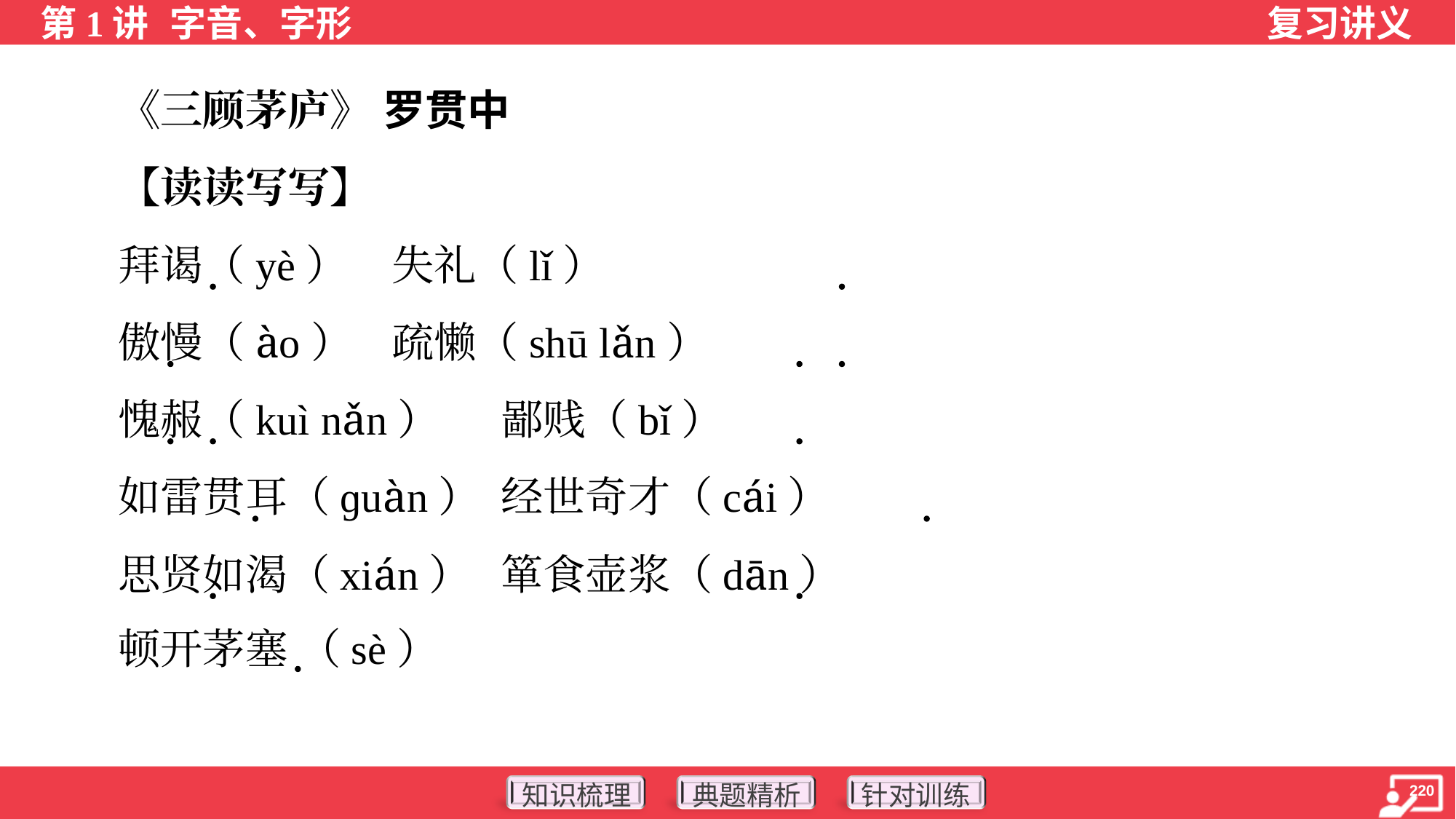

《三顾茅庐》 罗贯中
    【读读写写】
    拜谒（yè）	失礼（lǐ）
    傲慢（ào）	疏懒（shū lǎn）
    愧赧（kuì nǎn）	鄙贱（bǐ）
    如雷贯耳（ɡuàn）	经世奇才（cái）
    思贤如渴（xián）	箪食壶浆（dān）
    顿开茅塞 （sè）